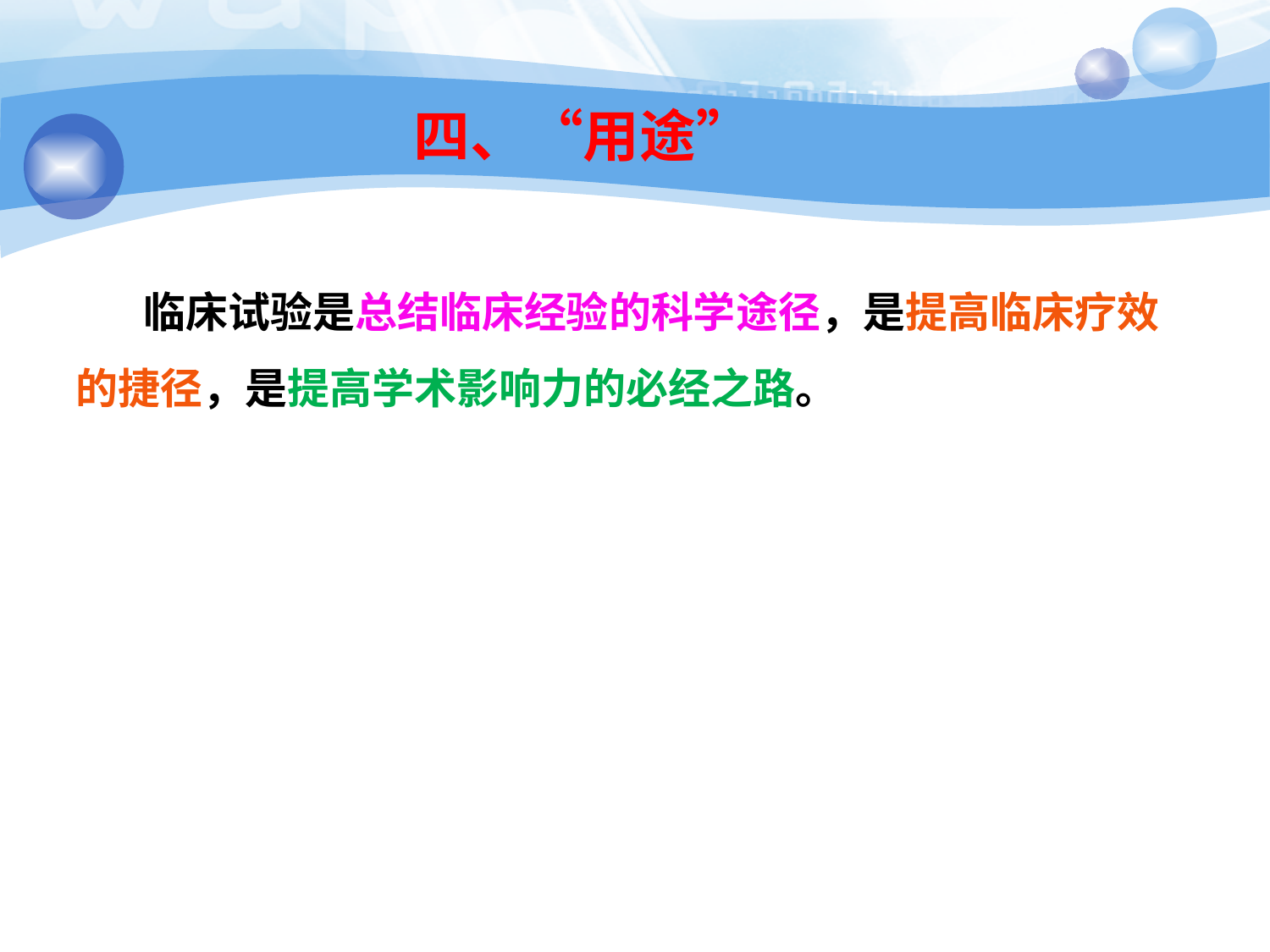

# 四、“用途”
      临床试验是总结临床经验的科学途径，是提高临床疗效的捷径，是提高学术影响力的必经之路。